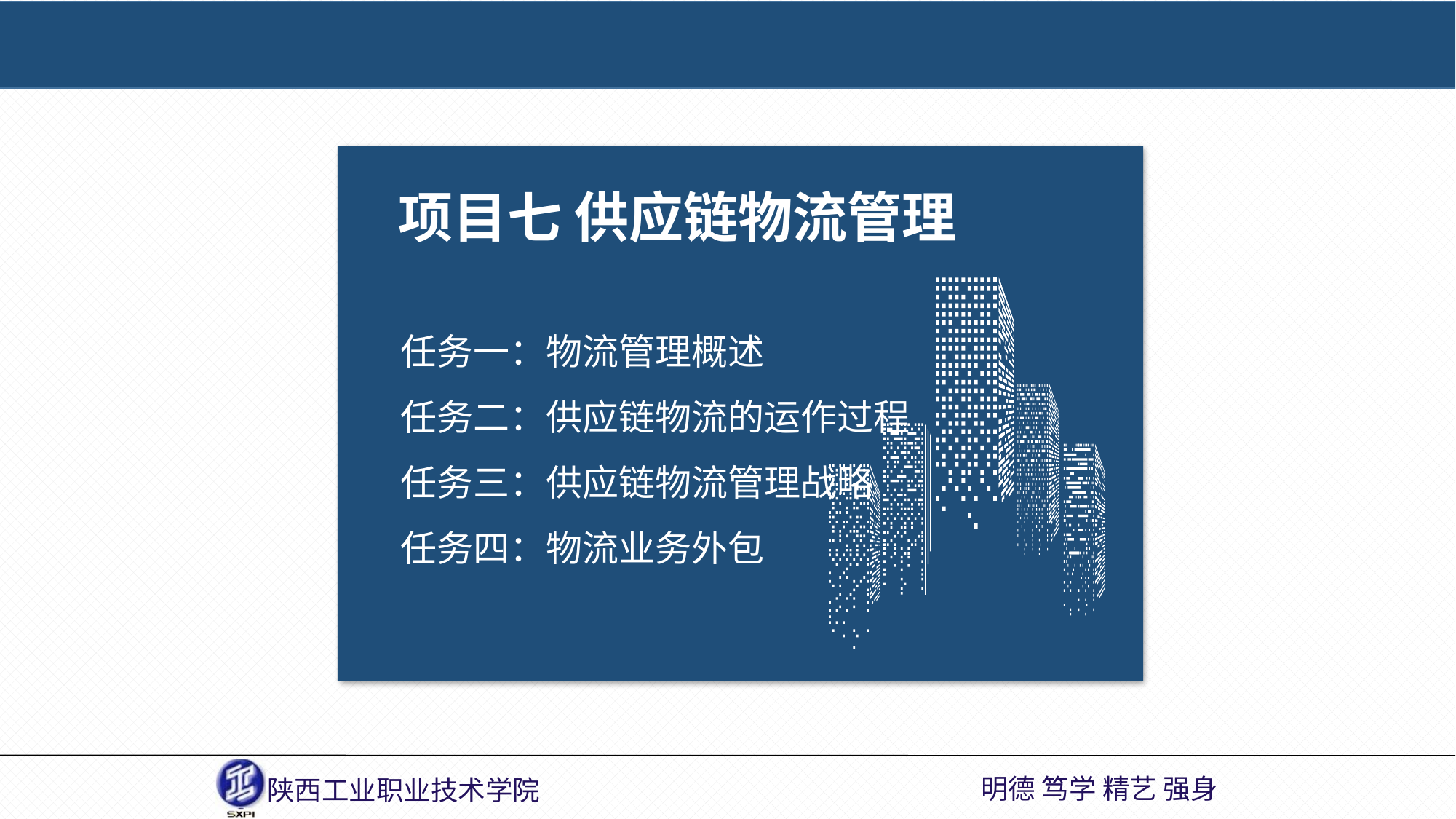

项目七 供应链物流管理

任务一：物流管理概述
任务二：供应链物流的运作过程
任务三：供应链物流管理战略
任务四：物流业务外包